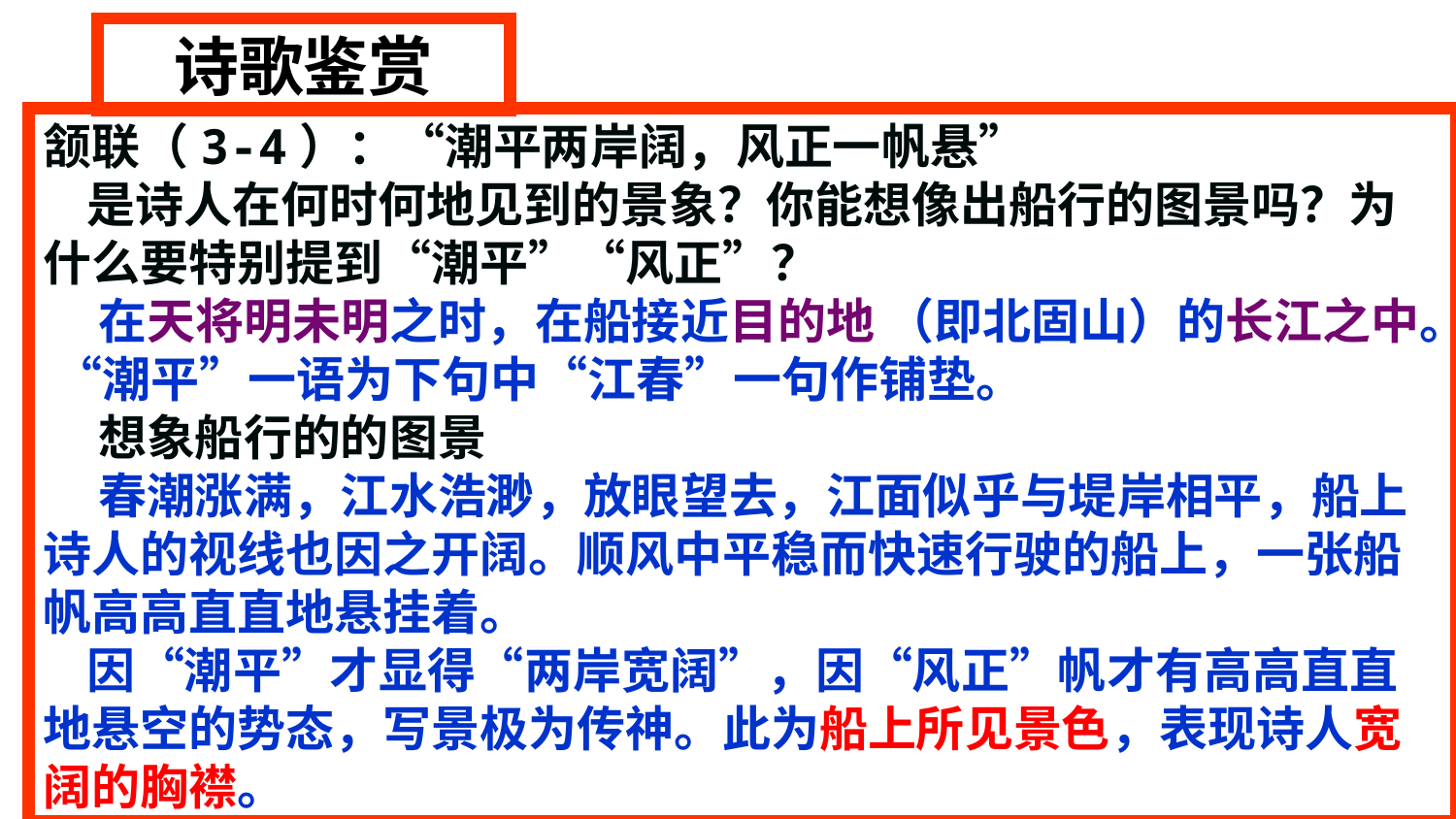

诗歌鉴赏
颔联（3-4）：“潮平两岸阔，风正一帆悬”
   是诗人在何时何地见到的景象？你能想像出船行的图景吗？为什么要特别提到“潮平”“风正”？
    在天将明未明之时，在船接近目的地 （即北固山）的长江之中。 “潮平”一语为下句中“江春”一句作铺垫。
    想象船行的的图景
    春潮涨满，江水浩渺，放眼望去，江面似乎与堤岸相平，船上诗人的视线也因之开阔。顺风中平稳而快速行驶的船上，一张船帆高高直直地悬挂着。
   因“潮平”才显得“两岸宽阔”，因“风正”帆才有高高直直地悬空的势态，写景极为传神。此为船上所见景色，表现诗人宽阔的胸襟。